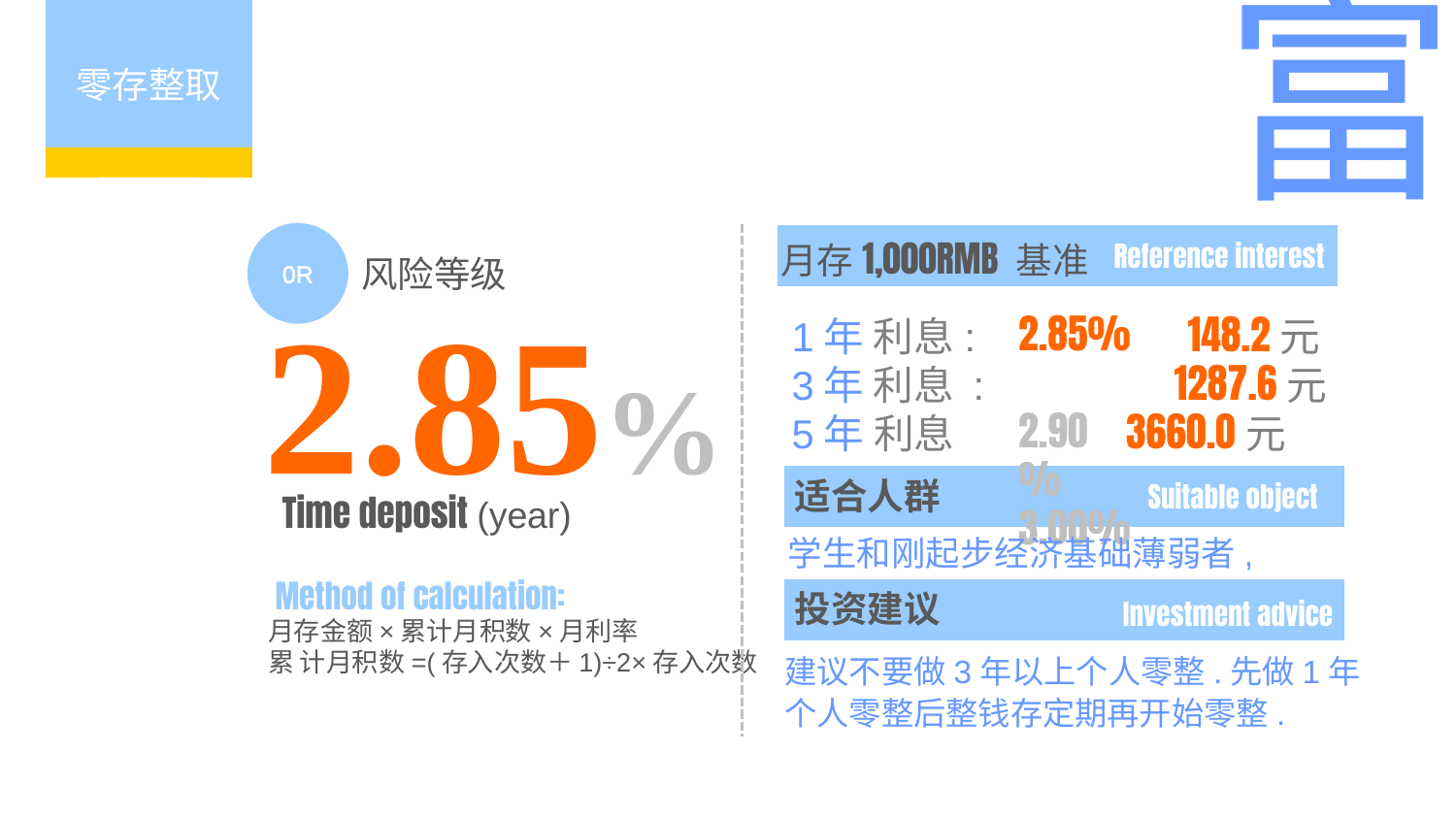

富
零存整取

0R

月存1,000RMB 基准
Reference interest
风险等级
2.85%
2.85%
2.90 %
3.00%
1年 利息:                   148.2元
3年 利息 :                 1287.6元
5年 利息                  3660.0元
适合人群

Suitable object
Time deposit (year)
学生和刚起步经济基础薄弱者,
Method of calculation:
投资建议

Investment advice
月存金额×累计月积数×月利率
累 计月积数=(存入次数＋1)÷2×存入次数
建议不要做3年以上个人零整.先做1年
个人零整后整钱存定期再开始零整.